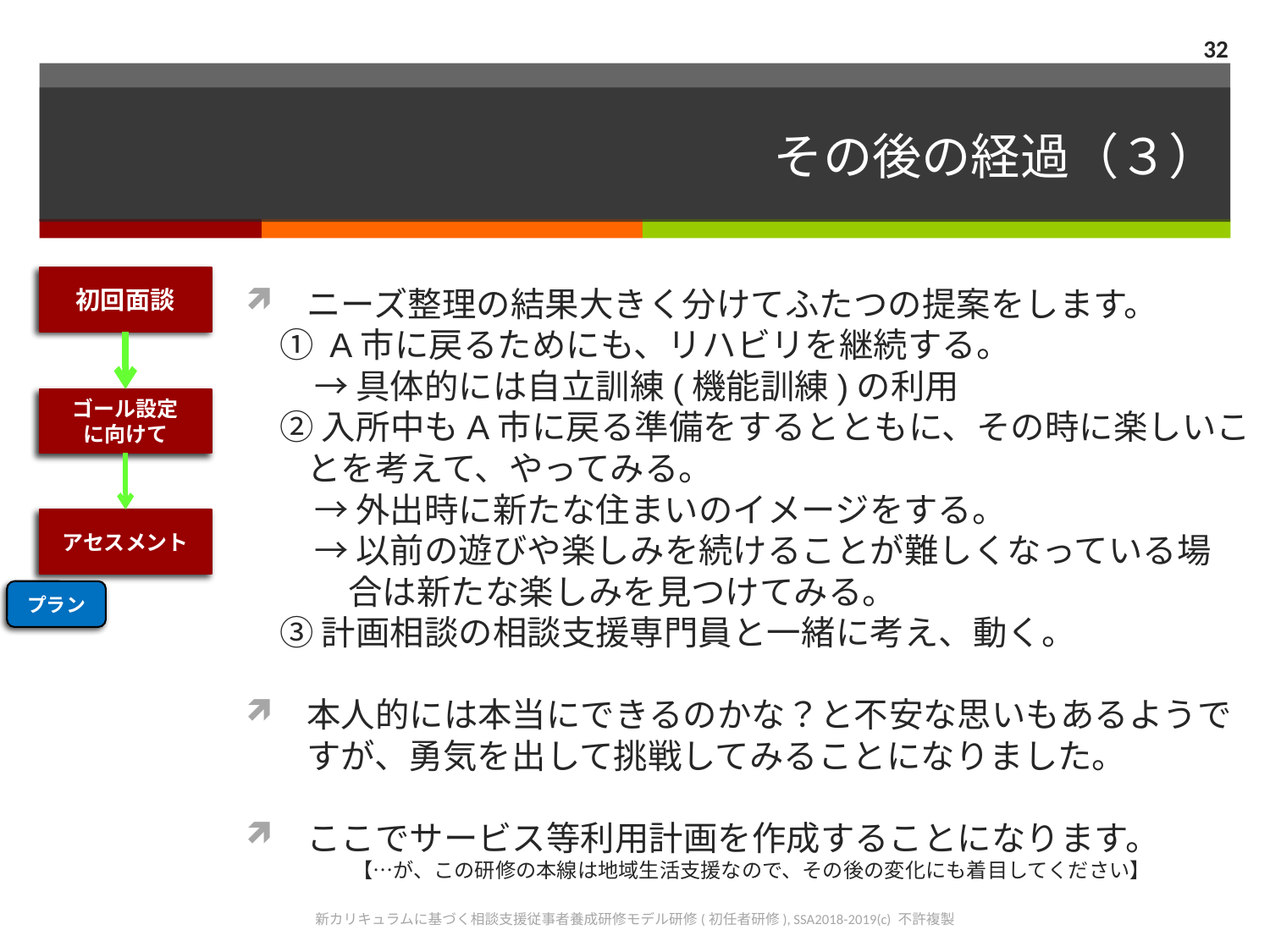

32
# その後の経過（３）
初回面談
ニーズ整理の結果大きく分けてふたつの提案をします。
　① A市に戻るためにも、リハビリを継続する。
　　→ 具体的には自立訓練(機能訓練)の利用
　② 入所中もA市に戻る準備をするとともに、その時に楽しいことを考えて、やってみる。
　　→ 外出時に新たな住まいのイメージをする。
　　→ 以前の遊びや楽しみを続けることが難しくなっている場
　　　合は新たな楽しみを見つけてみる。
　③ 計画相談の相談支援専門員と一緒に考え、動く。

本人的には本当にできるのかな？と不安な思いもあるようですが、勇気を出して挑戦してみることになりました。

ここでサービス等利用計画を作成することになります。
【…が、この研修の本線は地域生活支援なので、その後の変化にも着目してください】
ゴール設定
に向けて
アセスメント
プラン
新カリキュラムに基づく相談支援従事者養成研修モデル研修(初任者研修), SSA2018-2019(c) 不許複製